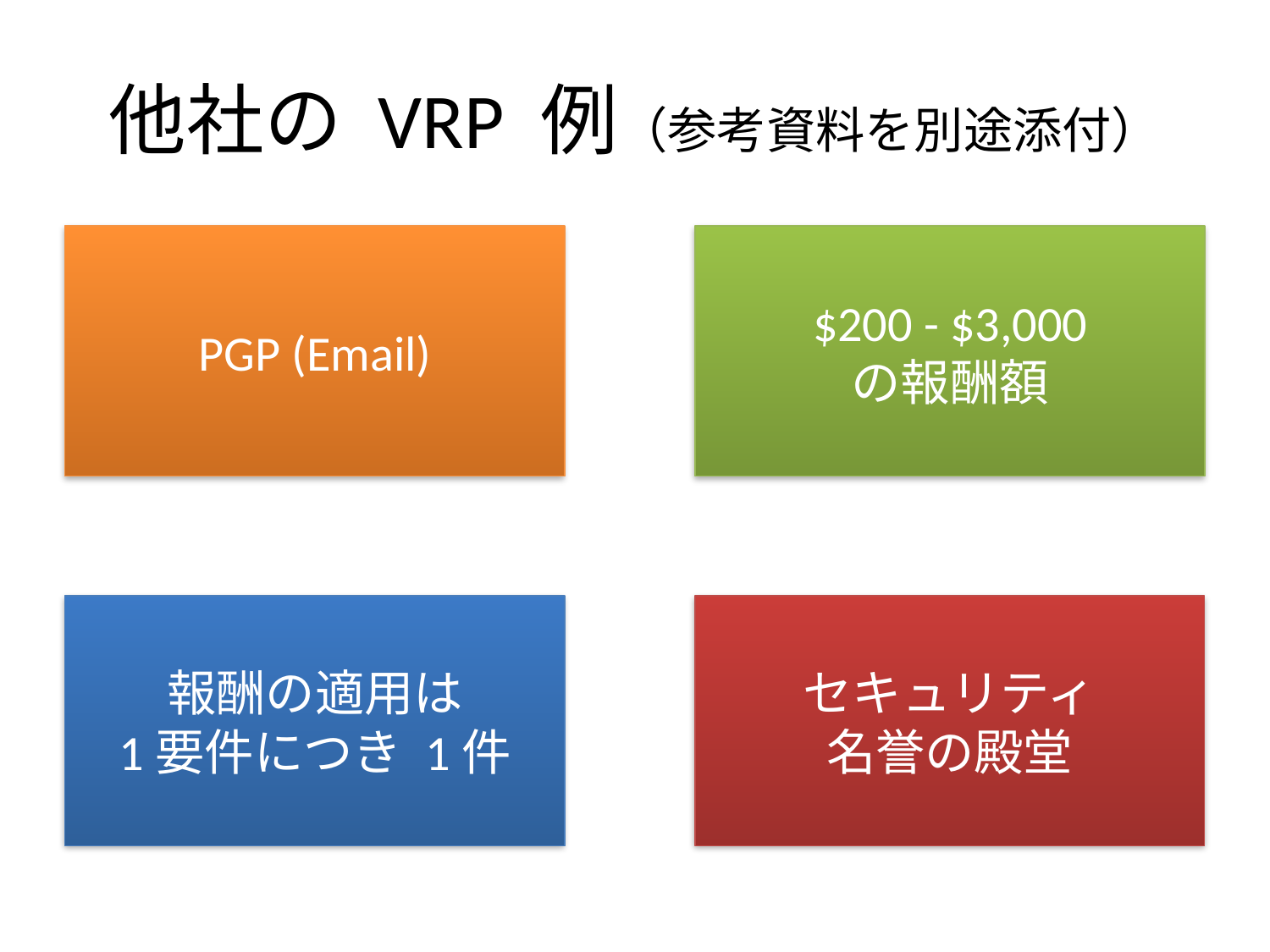

# 他社の VRP 例（参考資料を別途添付）

PGP (Email)
$200 - $3,000
の報酬額
報酬の適用は
1要件につき 1件
セキュリティ
名誉の殿堂